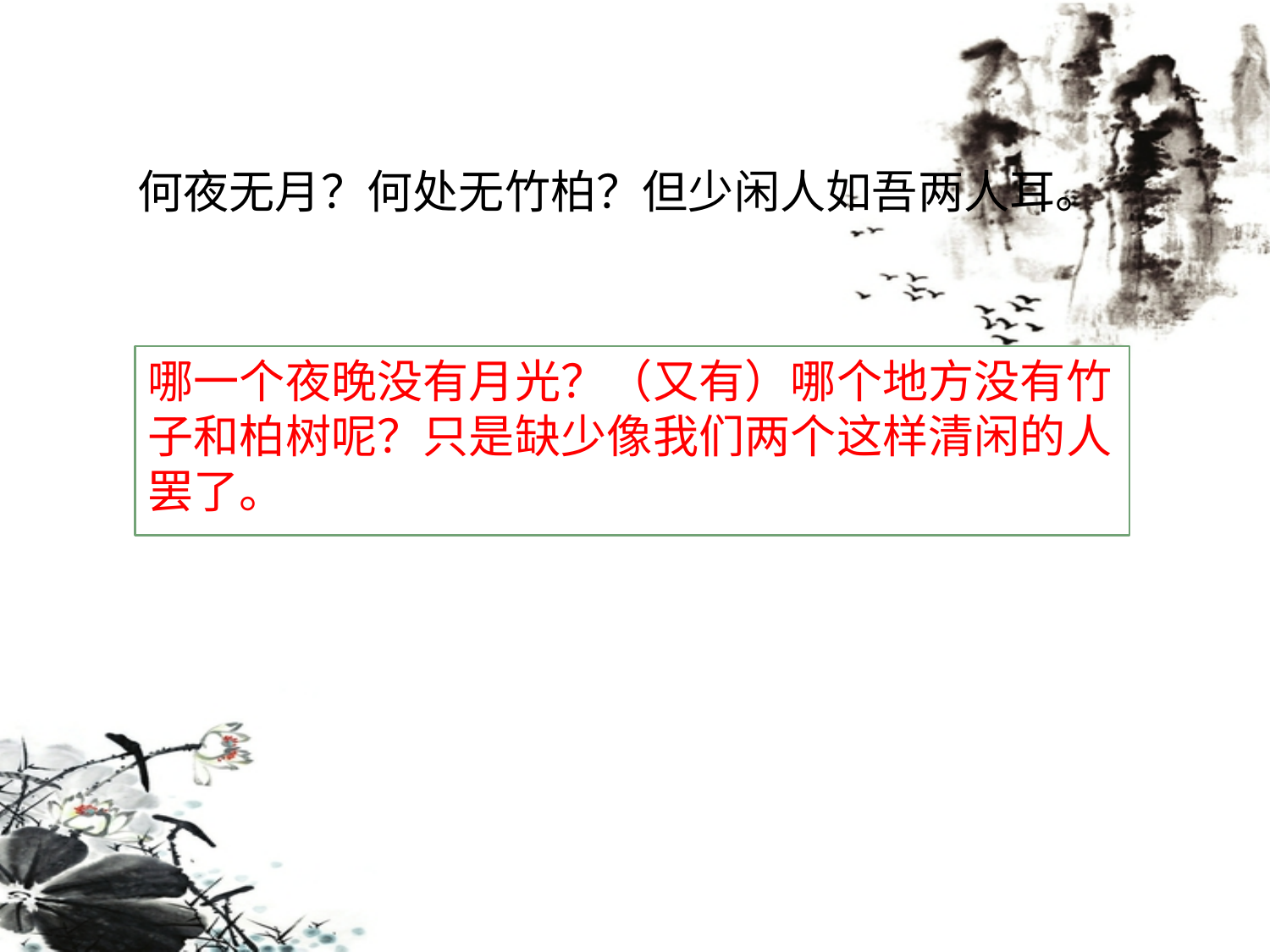

何夜无月？何处无竹柏？但少闲人如吾两人耳。

哪一个夜晚没有月光？（又有）哪个地方没有竹子和柏树呢？只是缺少像我们两个这样清闲的人罢了。